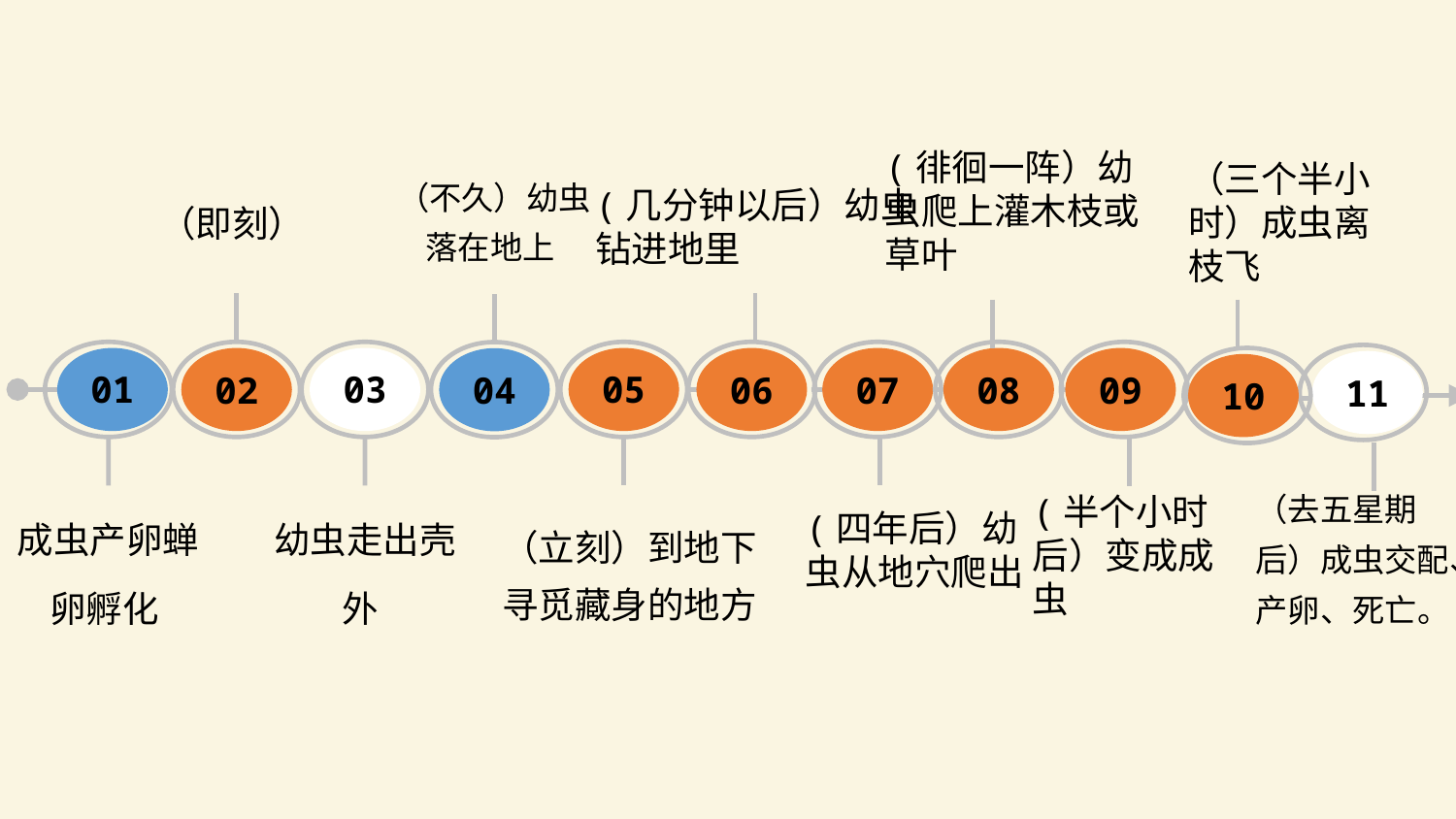

(徘徊一阵）幼虫爬上灌木枝或草叶
（即刻）
（不久）幼虫落在地上
（三个半小时）成虫离枝飞
(几分钟以后）幼虫钻进地里

01
02
03
05
06
07
08
09

04
11
10
（去五星期后）成虫交配、产卵、死亡。
(半个小时后）变成成虫
成虫产卵蝉卵孵化
幼虫走出壳外
（立刻）到地下寻觅藏身的地方
(四年后）幼虫从地穴爬出